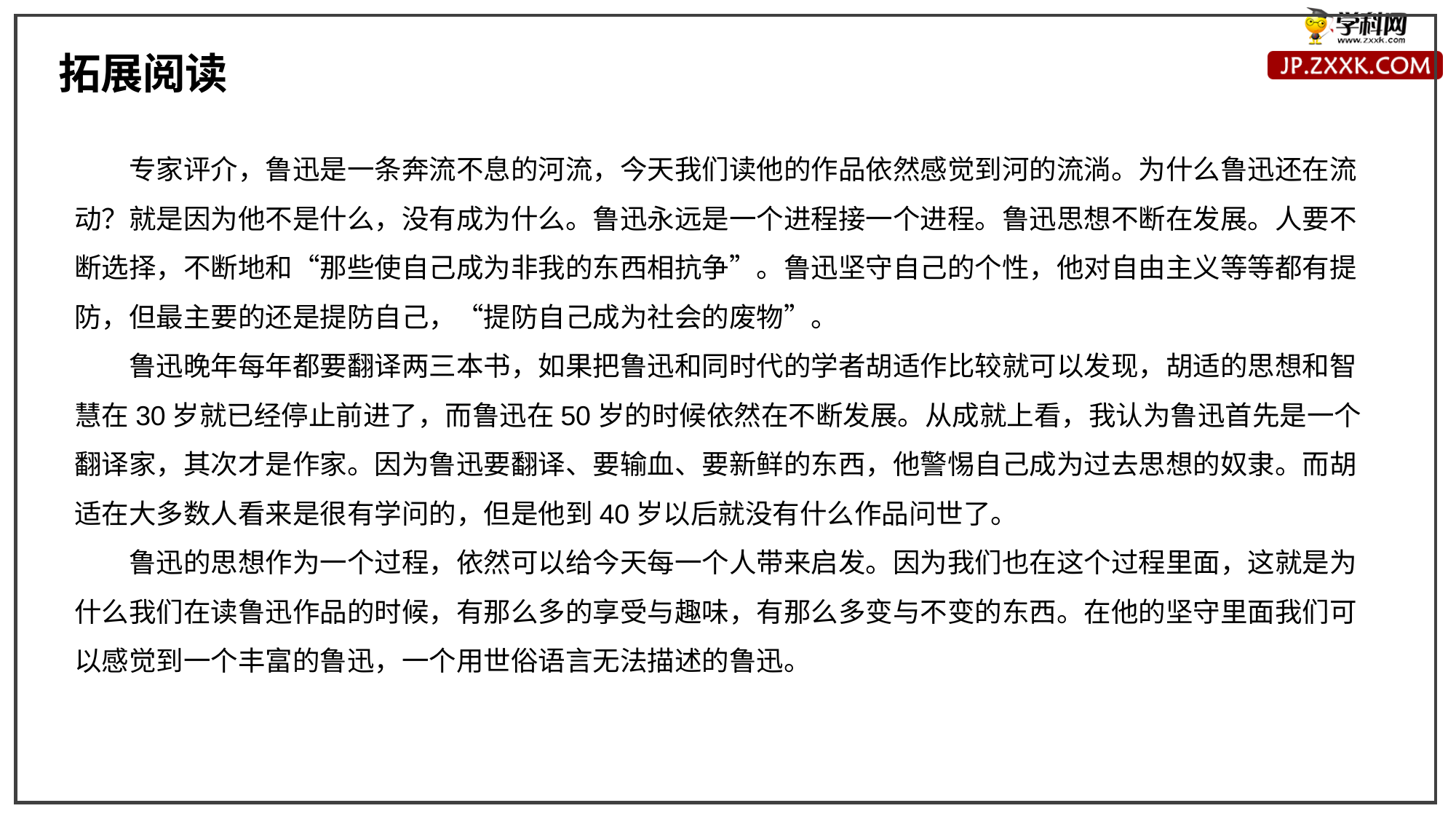

拓展阅读
专家评介，鲁迅是一条奔流不息的河流，今天我们读他的作品依然感觉到河的流淌。为什么鲁迅还在流动？就是因为他不是什么，没有成为什么。鲁迅永远是一个进程接一个进程。鲁迅思想不断在发展。人要不断选择，不断地和“那些使自己成为非我的东西相抗争”。鲁迅坚守自己的个性，他对自由主义等等都有提防，但最主要的还是提防自己，“提防自己成为社会的废物”。
鲁迅晚年每年都要翻译两三本书，如果把鲁迅和同时代的学者胡适作比较就可以发现，胡适的思想和智慧在30岁就已经停止前进了，而鲁迅在50岁的时候依然在不断发展。从成就上看，我认为鲁迅首先是一个翻译家，其次才是作家。因为鲁迅要翻译、要输血、要新鲜的东西，他警惕自己成为过去思想的奴隶。而胡适在大多数人看来是很有学问的，但是他到40岁以后就没有什么作品问世了。
鲁迅的思想作为一个过程，依然可以给今天每一个人带来启发。因为我们也在这个过程里面，这就是为什么我们在读鲁迅作品的时候，有那么多的享受与趣味，有那么多变与不变的东西。在他的坚守里面我们可以感觉到一个丰富的鲁迅，一个用世俗语言无法描述的鲁迅。